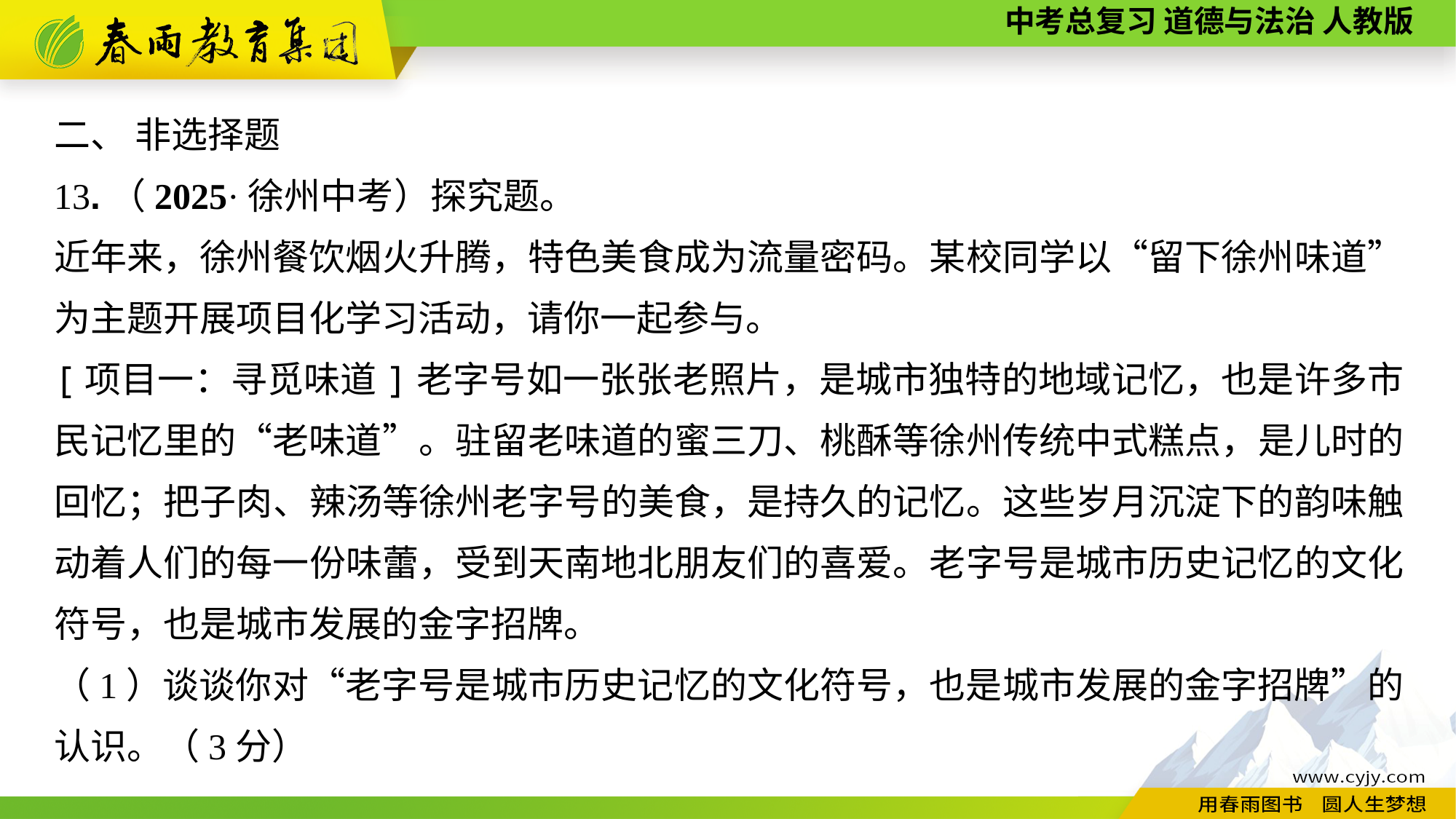

二、 非选择题
13.（2025·徐州中考）探究题。
近年来，徐州餐饮烟火升腾，特色美食成为流量密码。某校同学以“留下徐州味道”为主题开展项目化学习活动，请你一起参与。
[项目一：寻觅味道]老字号如一张张老照片，是城市独特的地域记忆，也是许多市民记忆里的“老味道”。驻留老味道的蜜三刀、桃酥等徐州传统中式糕点，是儿时的回忆；把子肉、辣汤等徐州老字号的美食，是持久的记忆。这些岁月沉淀下的韵味触动着人们的每一份味蕾，受到天南地北朋友们的喜爱。老字号是城市历史记忆的文化符号，也是城市发展的金字招牌。
（1）谈谈你对“老字号是城市历史记忆的文化符号，也是城市发展的金字招牌”的认识。（3分）